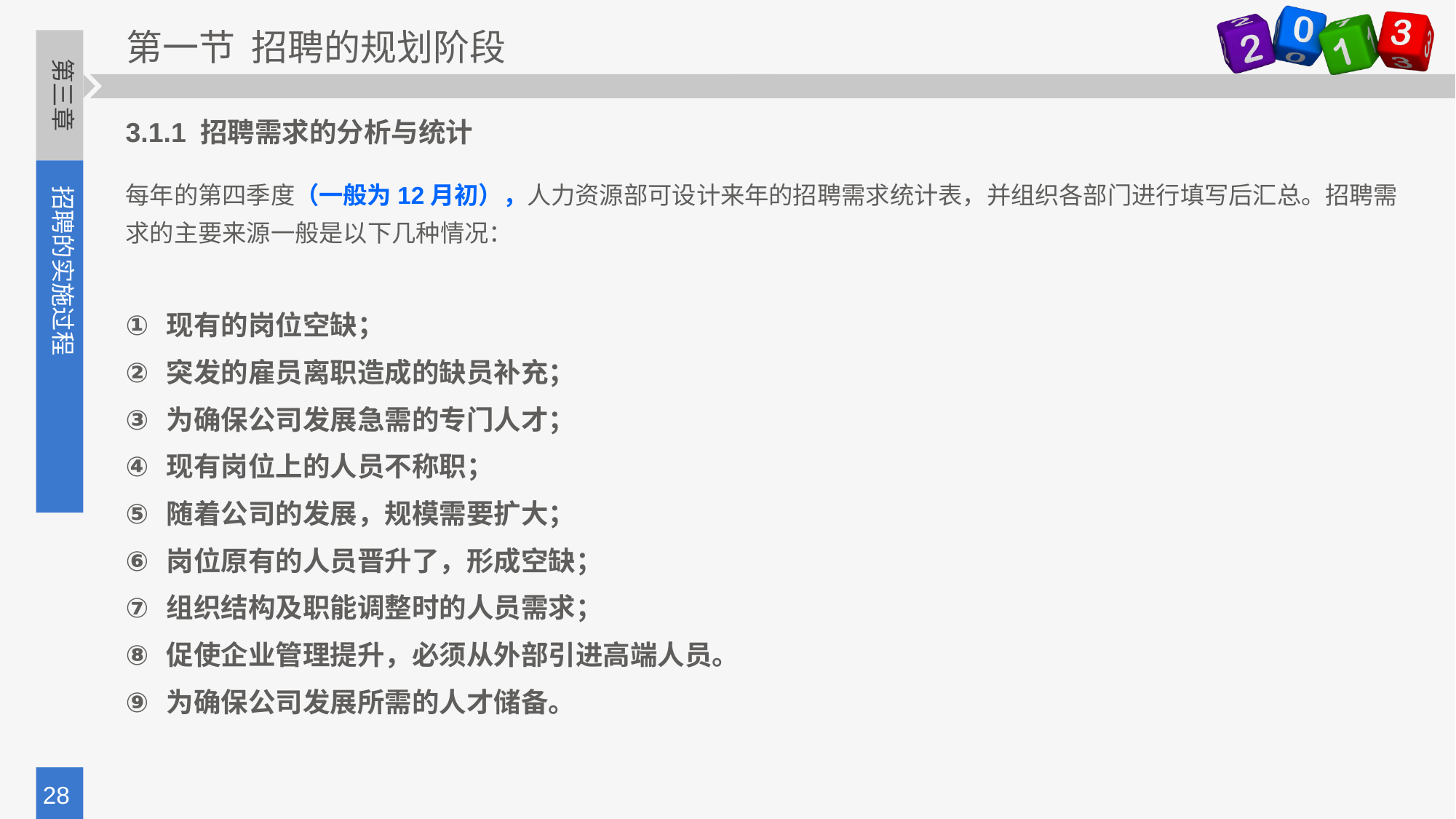

3.1.1 招聘需求的分析与统计
每年的第四季度（一般为12月初），人力资源部可设计来年的招聘需求统计表，并组织各部门进行填写后汇总。招聘需求的主要来源一般是以下几种情况：
现有的岗位空缺；
突发的雇员离职造成的缺员补充；
为确保公司发展急需的专门人才；
现有岗位上的人员不称职；
随着公司的发展，规模需要扩大；
岗位原有的人员晋升了，形成空缺；
组织结构及职能调整时的人员需求；
促使企业管理提升，必须从外部引进高端人员。
为确保公司发展所需的人才储备。